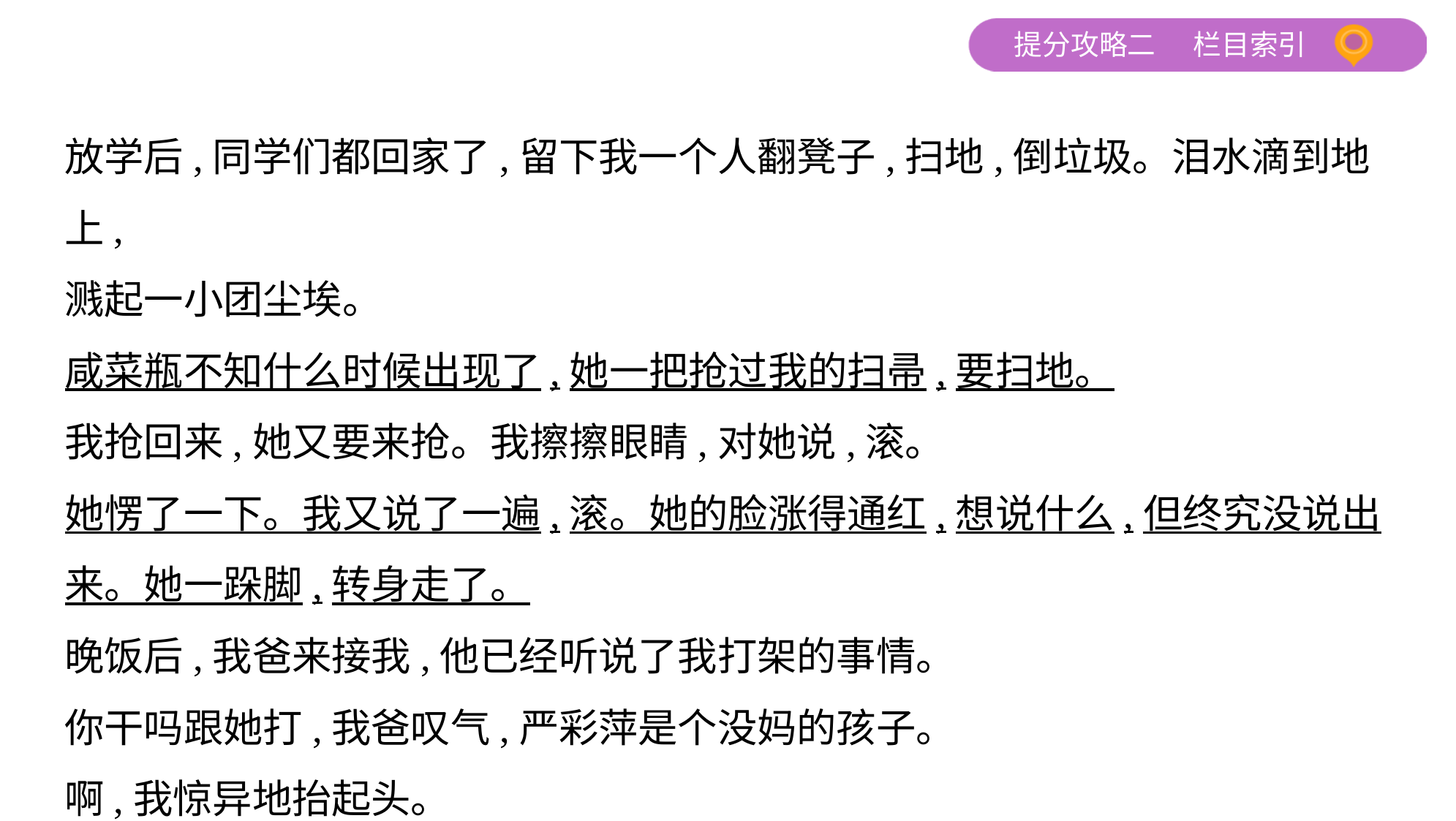

放学后,同学们都回家了,留下我一个人翻凳子,扫地,倒垃圾。泪水滴到地上,
溅起一小团尘埃。
咸菜瓶不知什么时候出现了,她一把抢过我的扫帚,要扫地。
我抢回来,她又要来抢。我擦擦眼睛,对她说,滚。
她愣了一下。我又说了一遍,滚。她的脸涨得通红,想说什么,但终究没说出
来。她一跺脚,转身走了。
晚饭后,我爸来接我,他已经听说了我打架的事情。
你干吗跟她打,我爸叹气,严彩萍是个没妈的孩子。
啊,我惊异地抬起头。